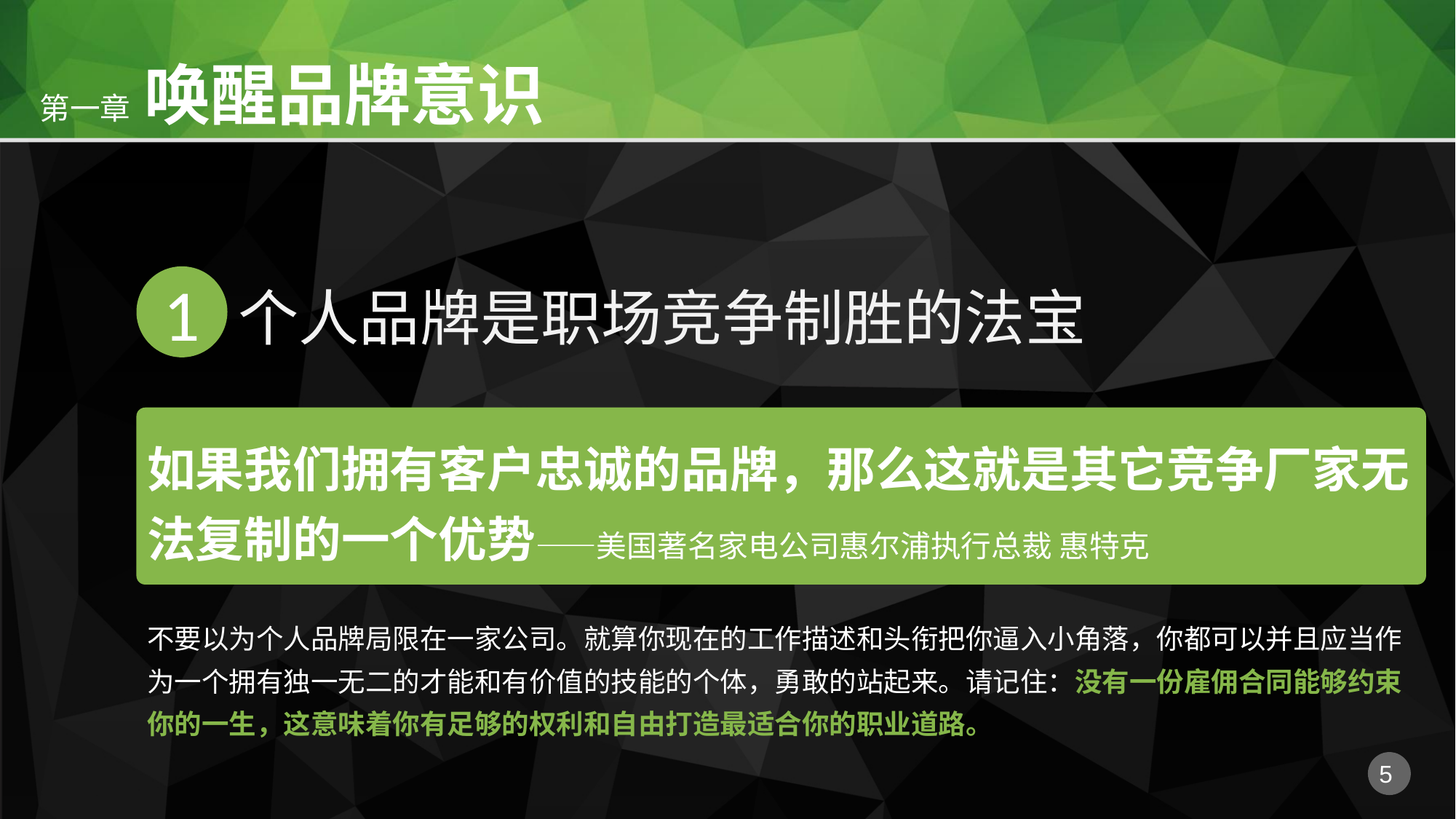

1
个人品牌是职场竞争制胜的法宝

如果我们拥有客户忠诚的品牌，那么这就是其它竞争厂家无法复制的一个优势——美国著名家电公司惠尔浦执行总裁 惠特克
不要以为个人品牌局限在一家公司。就算你现在的工作描述和头衔把你逼入小角落，你都可以并且应当作为一个拥有独一无二的才能和有价值的技能的个体，勇敢的站起来。请记住：没有一份雇佣合同能够约束你的一生，这意味着你有足够的权利和自由打造最适合你的职业道路。